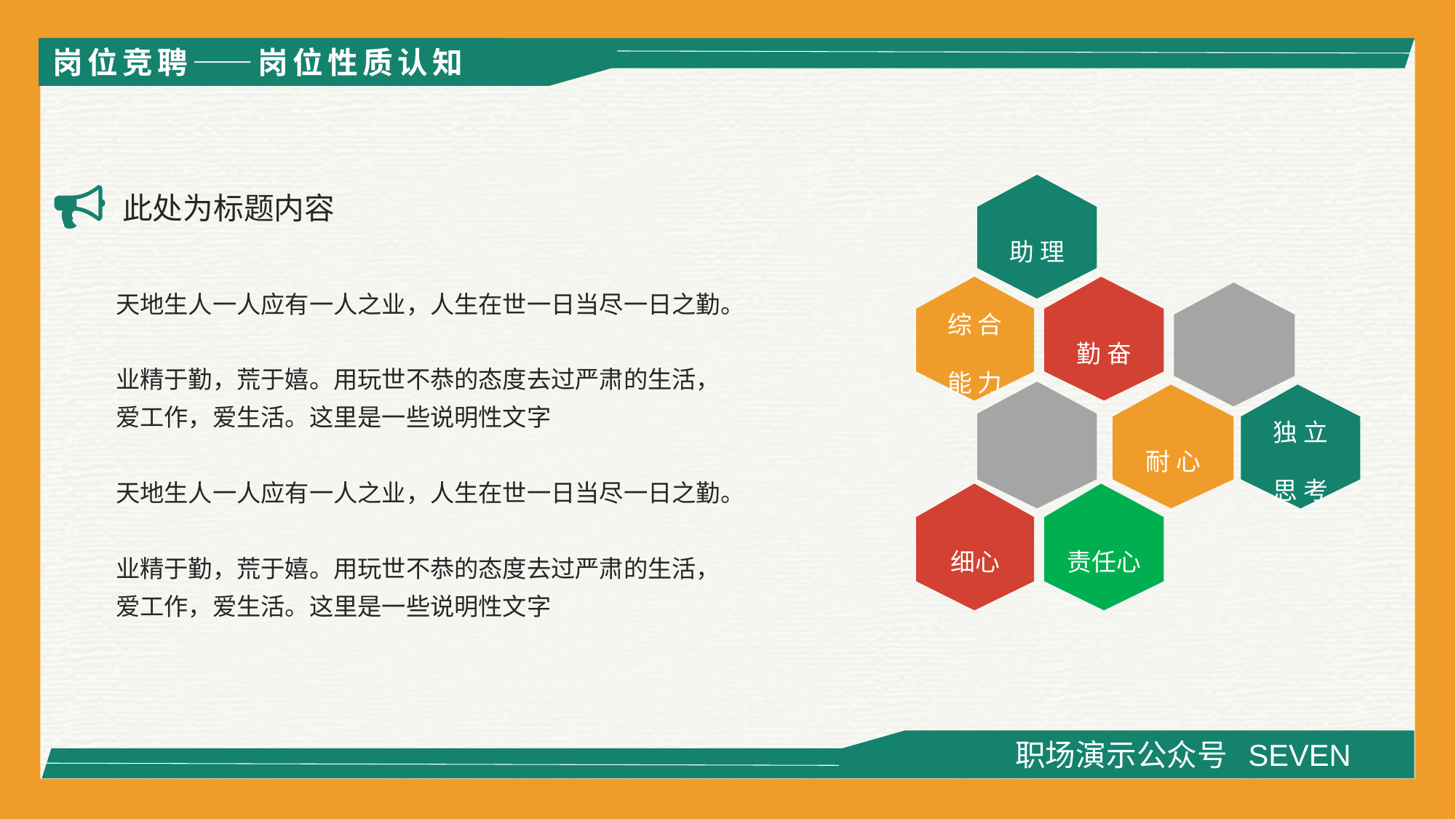

岗位竞聘——岗位性质认知

此处为标题内容
助 理

天地生人一人应有一人之业，人生在世一日当尽一日之勤。

业精于勤，荒于嬉。用玩世不恭的态度去过严肃的生活，爱工作，爱生活。这里是一些说明性文字
综 合
能 力
勤 奋

耐 心
独 立
思 考
天地生人一人应有一人之业，人生在世一日当尽一日之勤。

业精于勤，荒于嬉。用玩世不恭的态度去过严肃的生活，爱工作，爱生活。这里是一些说明性文字
细心
责任心
职场演示公众号  SEVEN